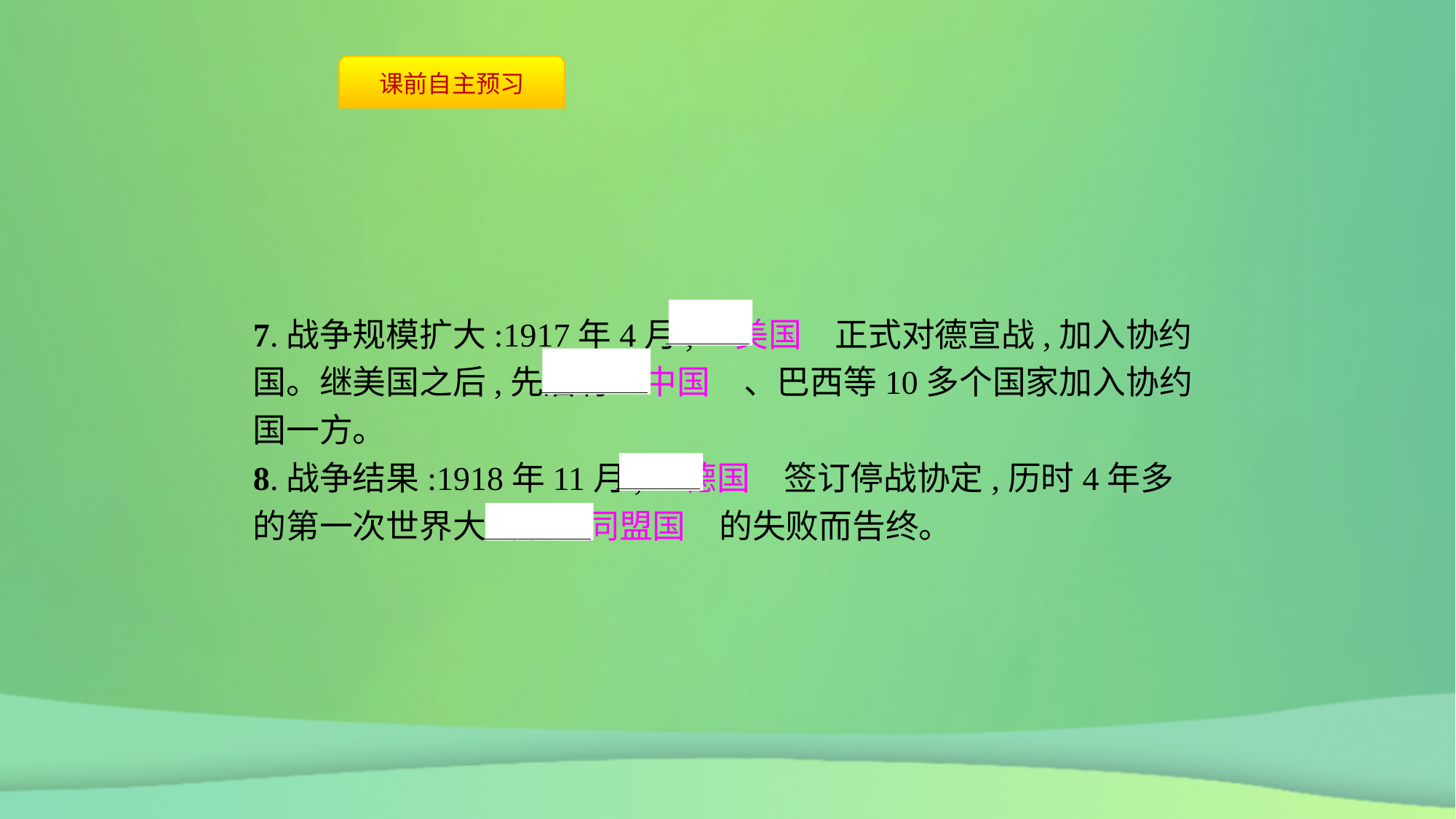

7.战争规模扩大:1917年4月,　美国　正式对德宣战,加入协约国。继美国之后,先后有　中国　、巴西等10多个国家加入协约国一方。
8.战争结果:1918年11月,　德国　签订停战协定,历时4年多的第一次世界大战以　同盟国　的失败而告终。